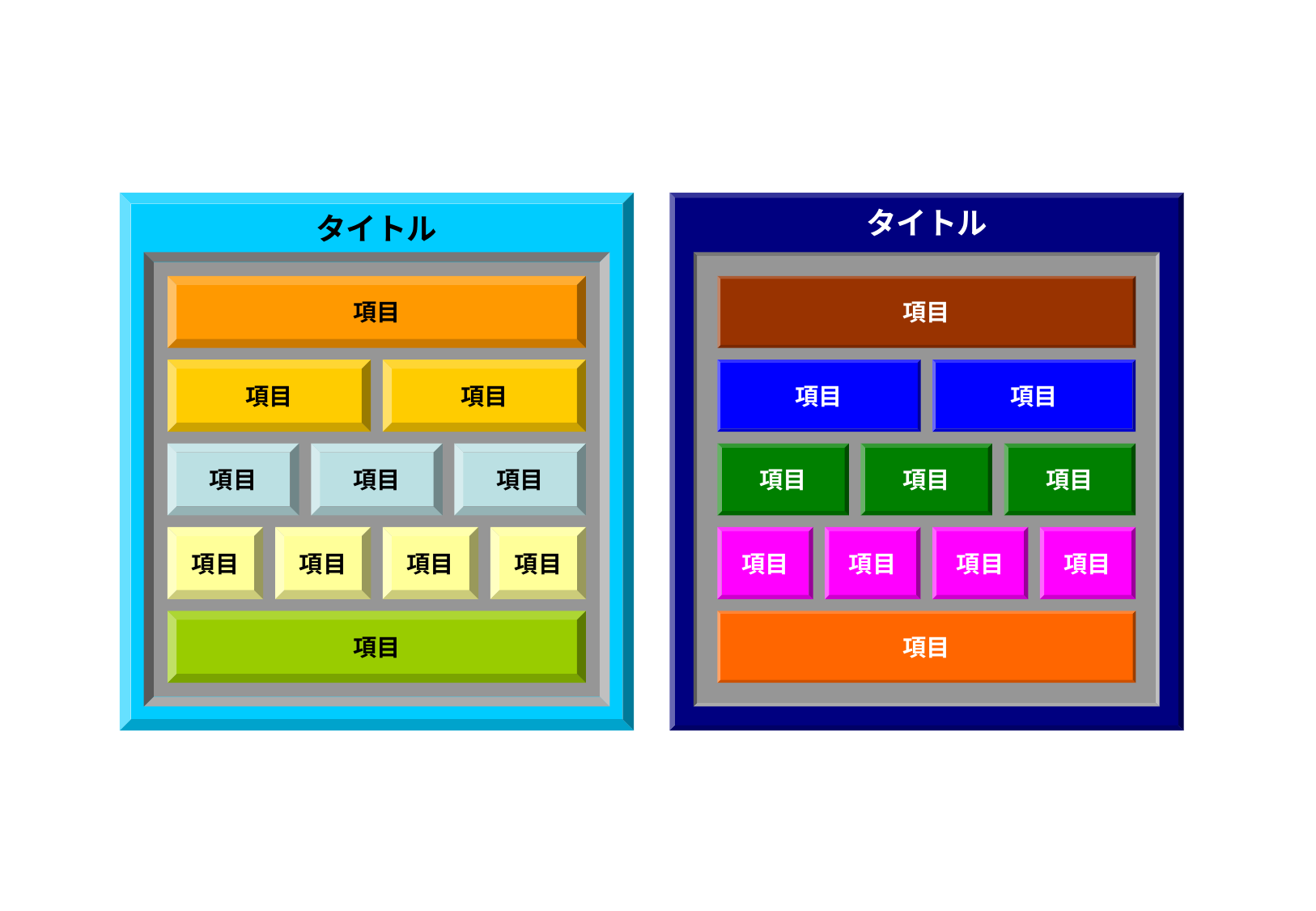

タイトル
タイトル

項目
項目
項目
項目
項目
項目
項目
項目
項目
項目
項目
項目
項目
項目
項目
項目
項目
項目
項目
項目
項目
項目